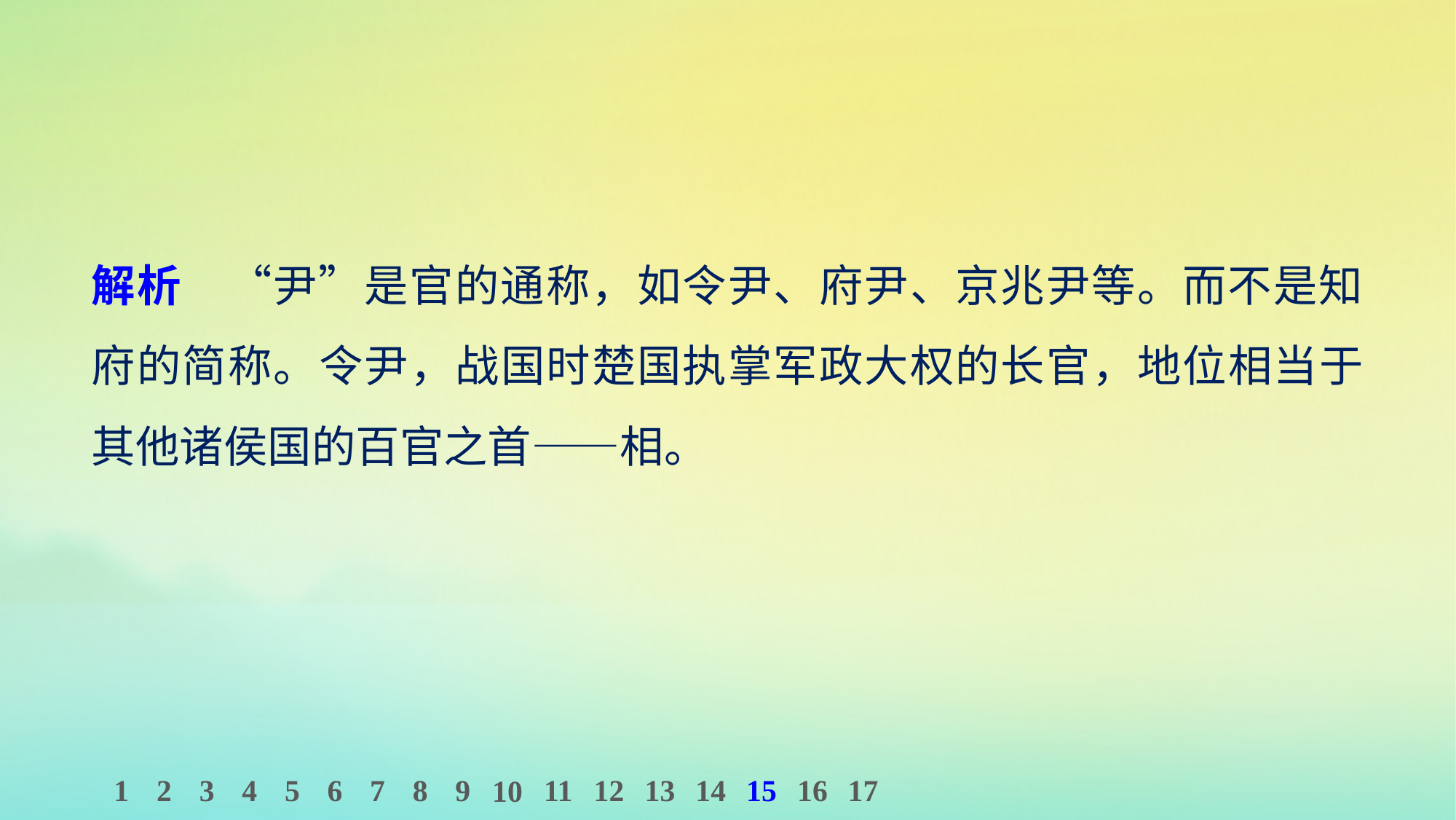

解析　“尹”是官的通称，如令尹、府尹、京兆尹等。而不是知府的简称。令尹，战国时楚国执掌军政大权的长官，地位相当于其他诸侯国的百官之首——相。
1
2
3
4
5
6
7
8
9
11
12
13
14
15
16
17
10